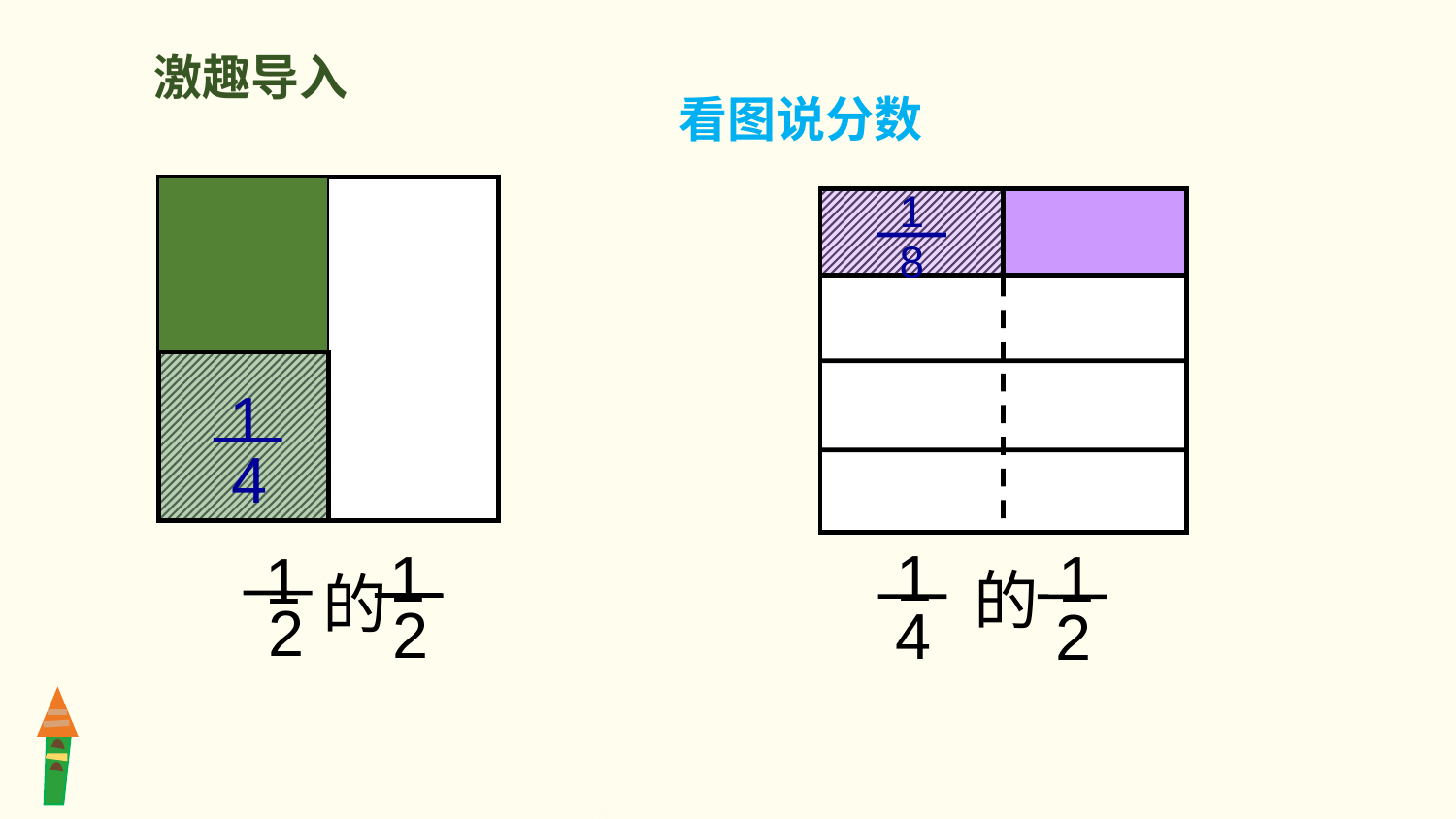

激趣导入
看图说分数
1
8

1
4

1
4

1
的
2

1
的
2

1
2